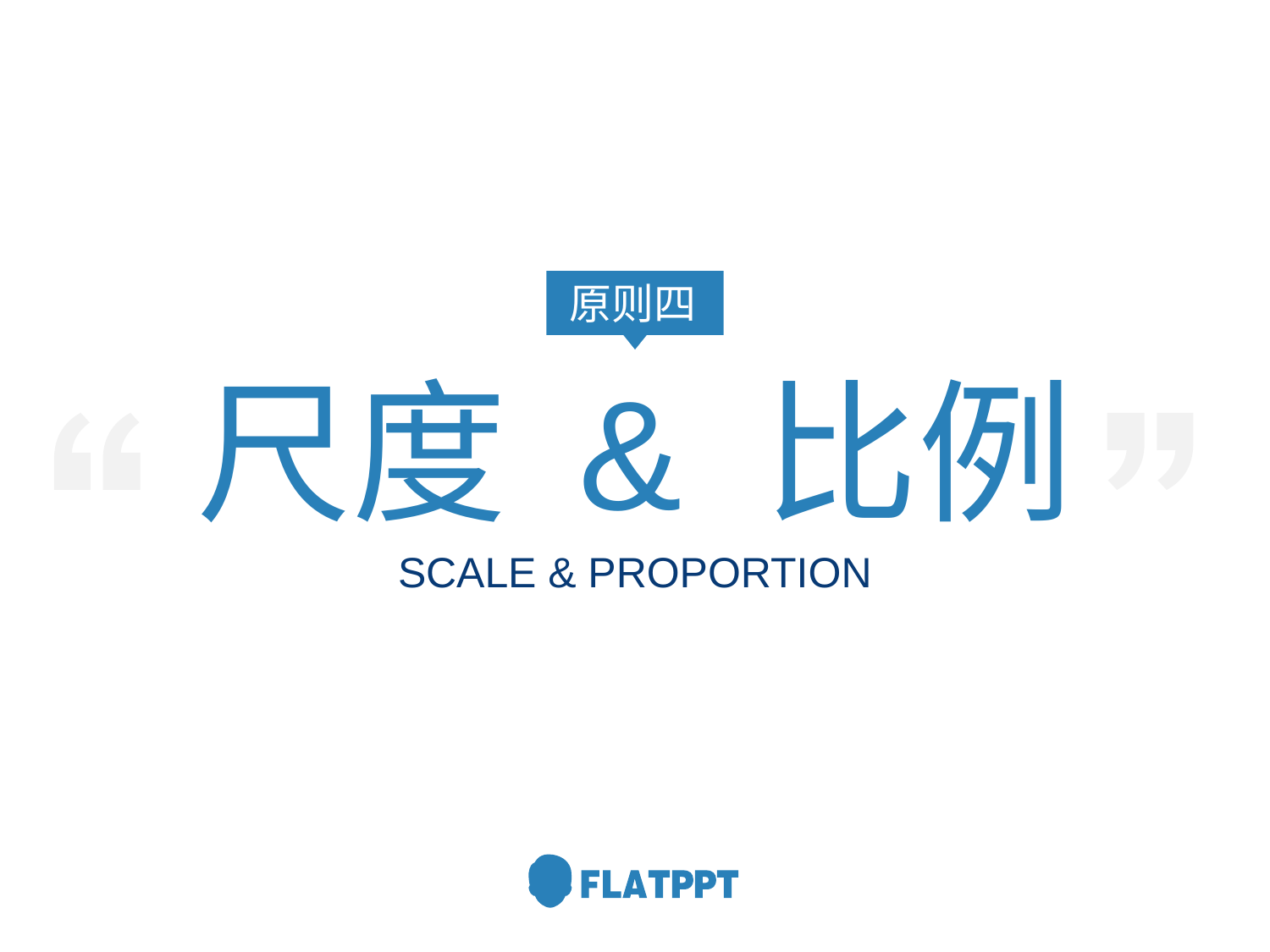

原则四

尺度 & 比例

SCALE & PROPORTION